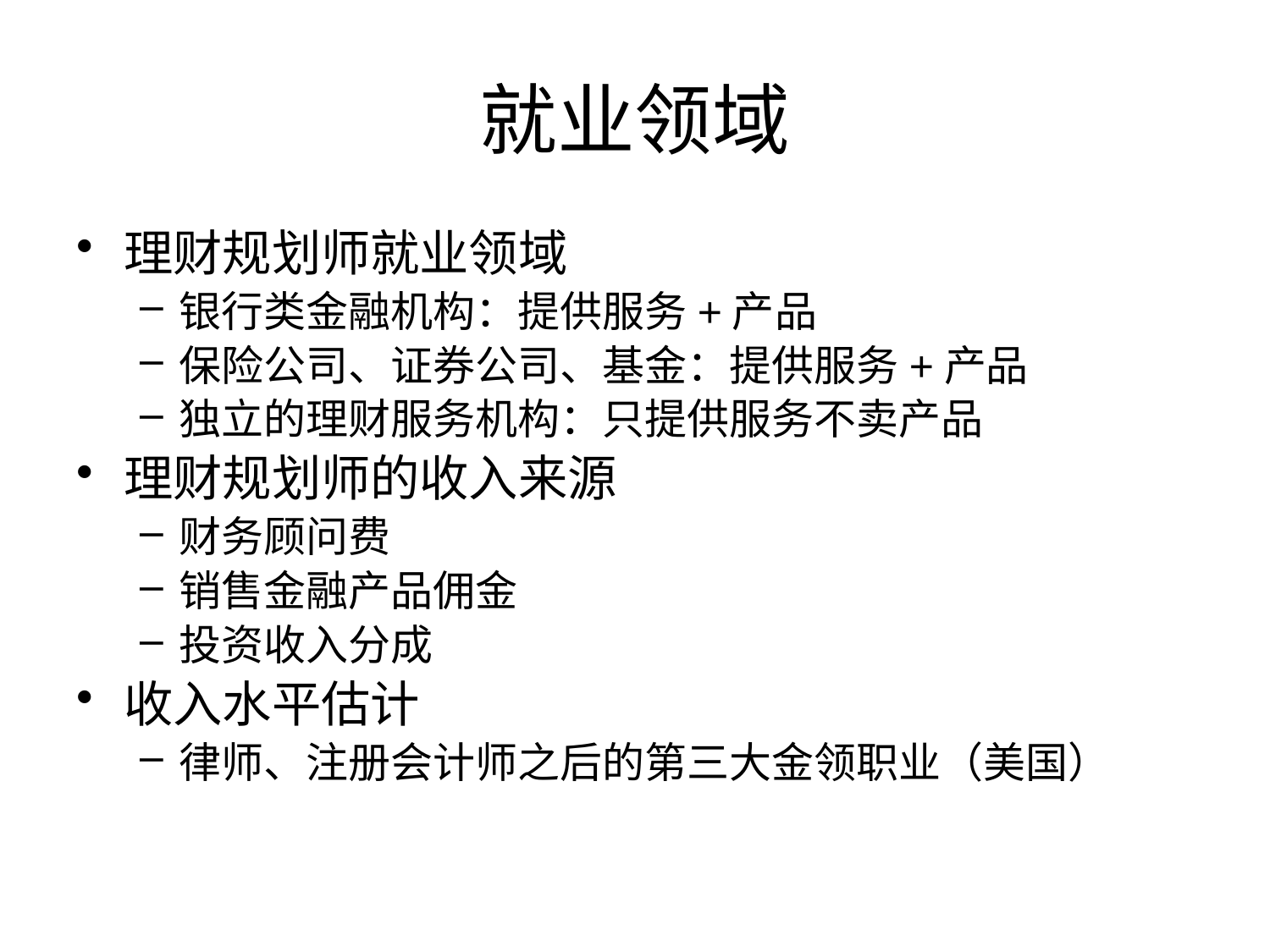

# 就业领域
理财规划师就业领域
银行类金融机构：提供服务+产品
保险公司、证券公司、基金：提供服务+产品
独立的理财服务机构：只提供服务不卖产品
理财规划师的收入来源
财务顾问费
销售金融产品佣金
投资收入分成
收入水平估计
律师、注册会计师之后的第三大金领职业（美国）